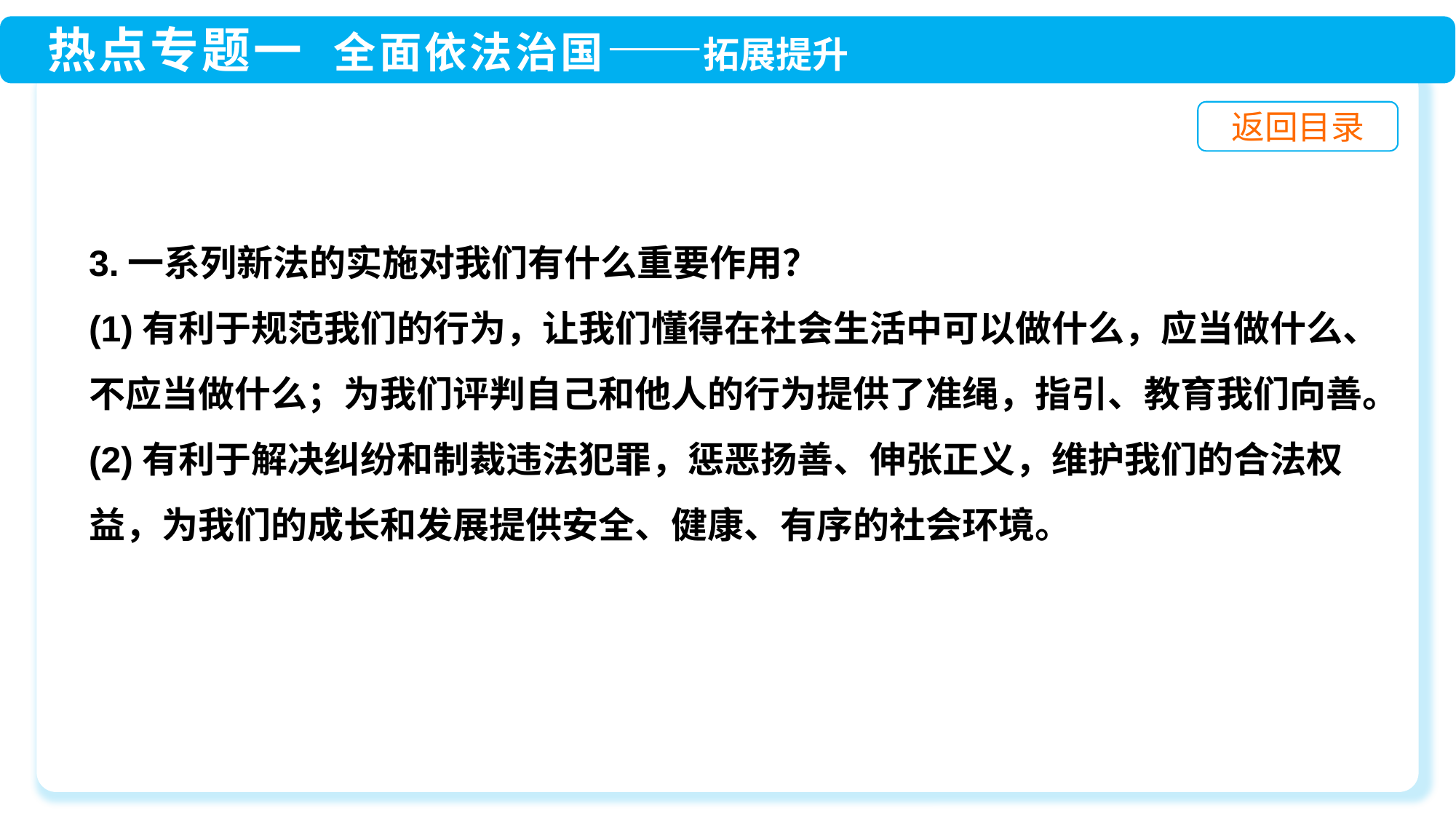

3.一系列新法的实施对我们有什么重要作用？
(1)有利于规范我们的行为，让我们懂得在社会生活中可以做什么，应当做什么、不应当做什么；为我们评判自己和他人的行为提供了准绳，指引、教育我们向善。
(2)有利于解决纠纷和制裁违法犯罪，惩恶扬善、伸张正义，维护我们的合法权益，为我们的成长和发展提供安全、健康、有序的社会环境。